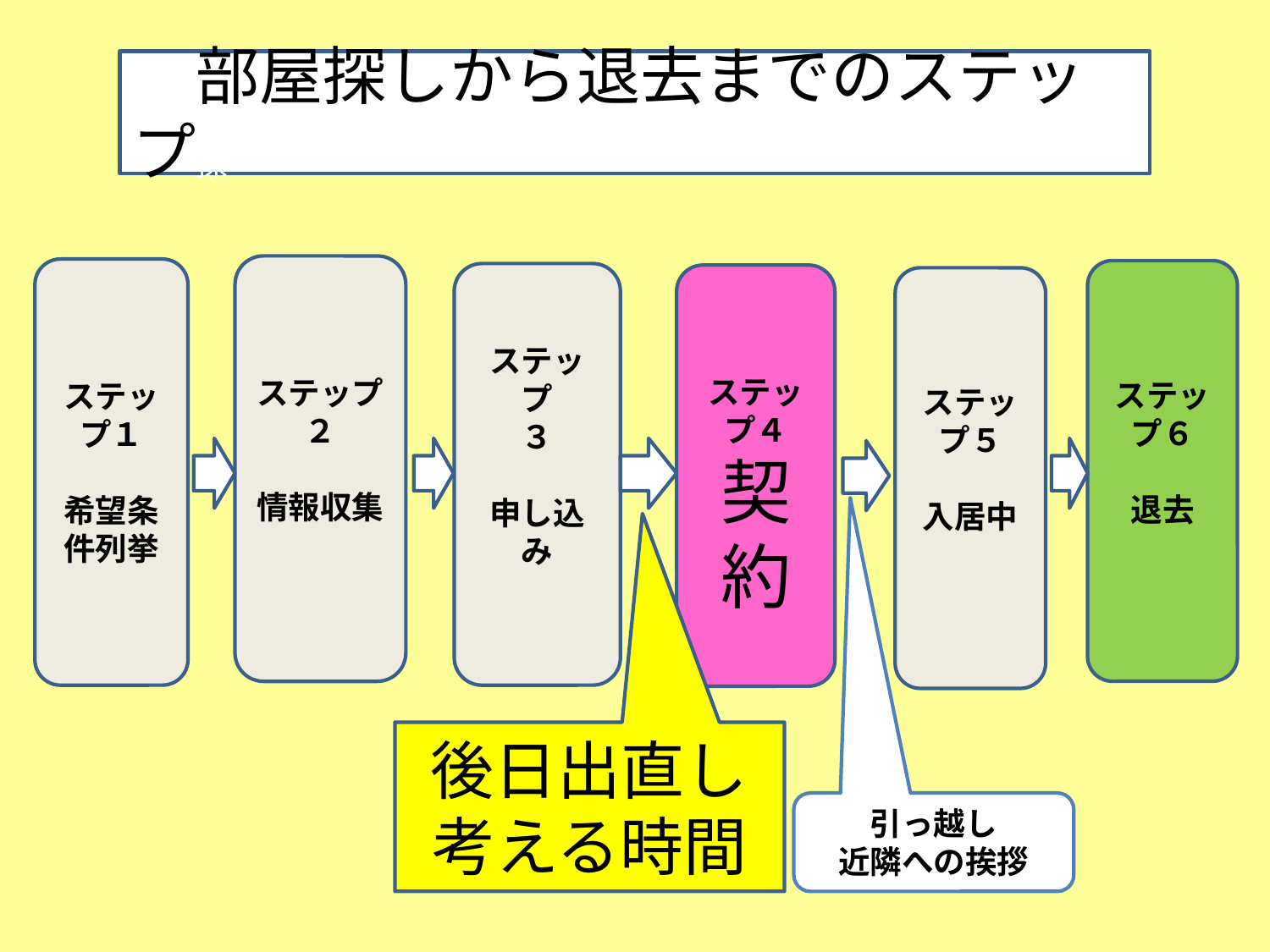

部屋探しから退去までのステップ探
ステップ
２

情報収集

ステップ１

希望条件列挙

ステップ６

退去

ステップ
３

申し込み

ステップ４
契約
ステップ５

入居中

後日出直し
考える時間
引っ越し
近隣への挨拶